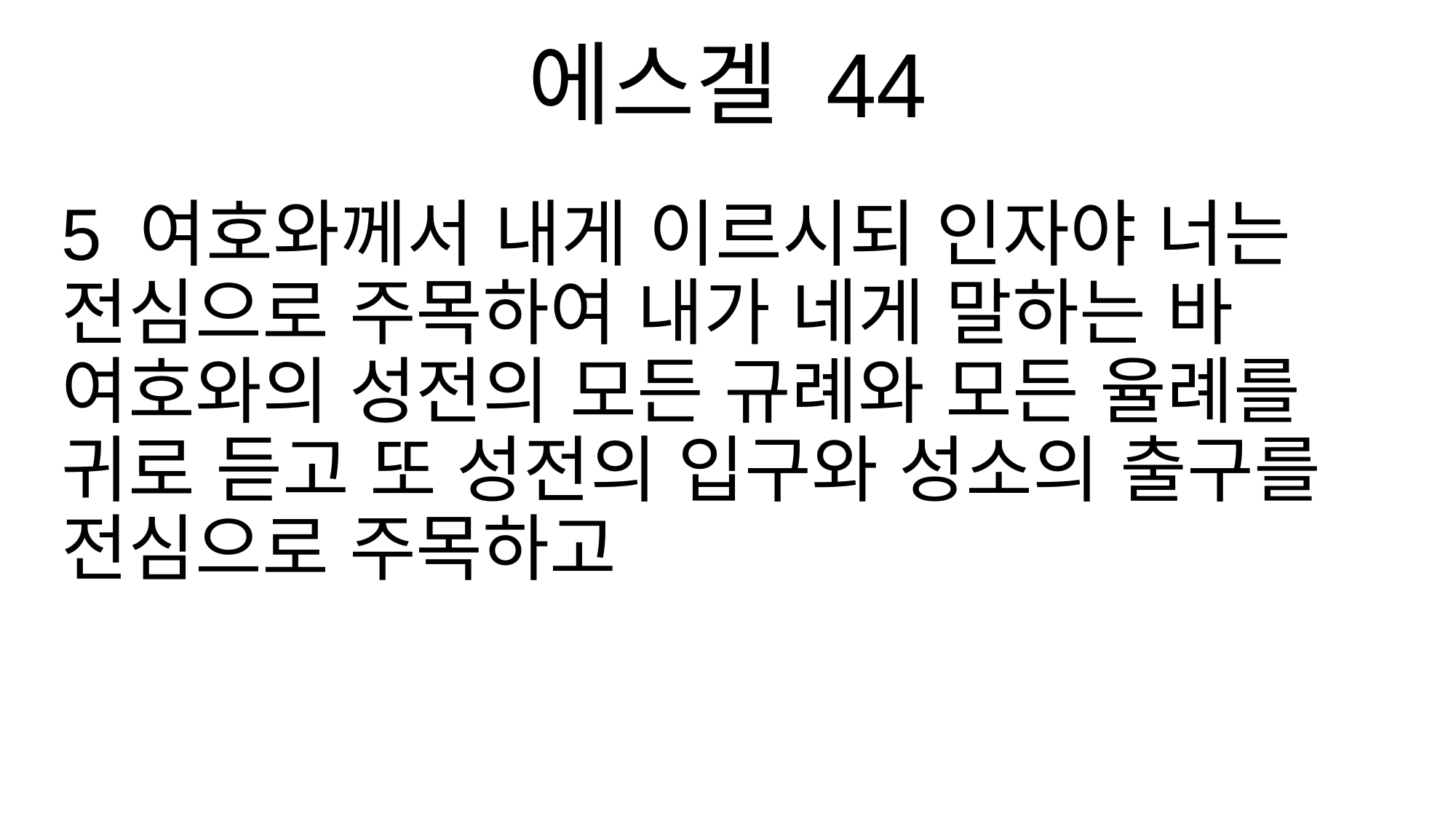

에스겔 44
5 여호와께서 내게 이르시되 인자야 너는 전심으로 주목하여 내가 네게 말하는 바 여호와의 성전의 모든 규례와 모든 율례를 귀로 듣고 또 성전의 입구와 성소의 출구를 전심으로 주목하고